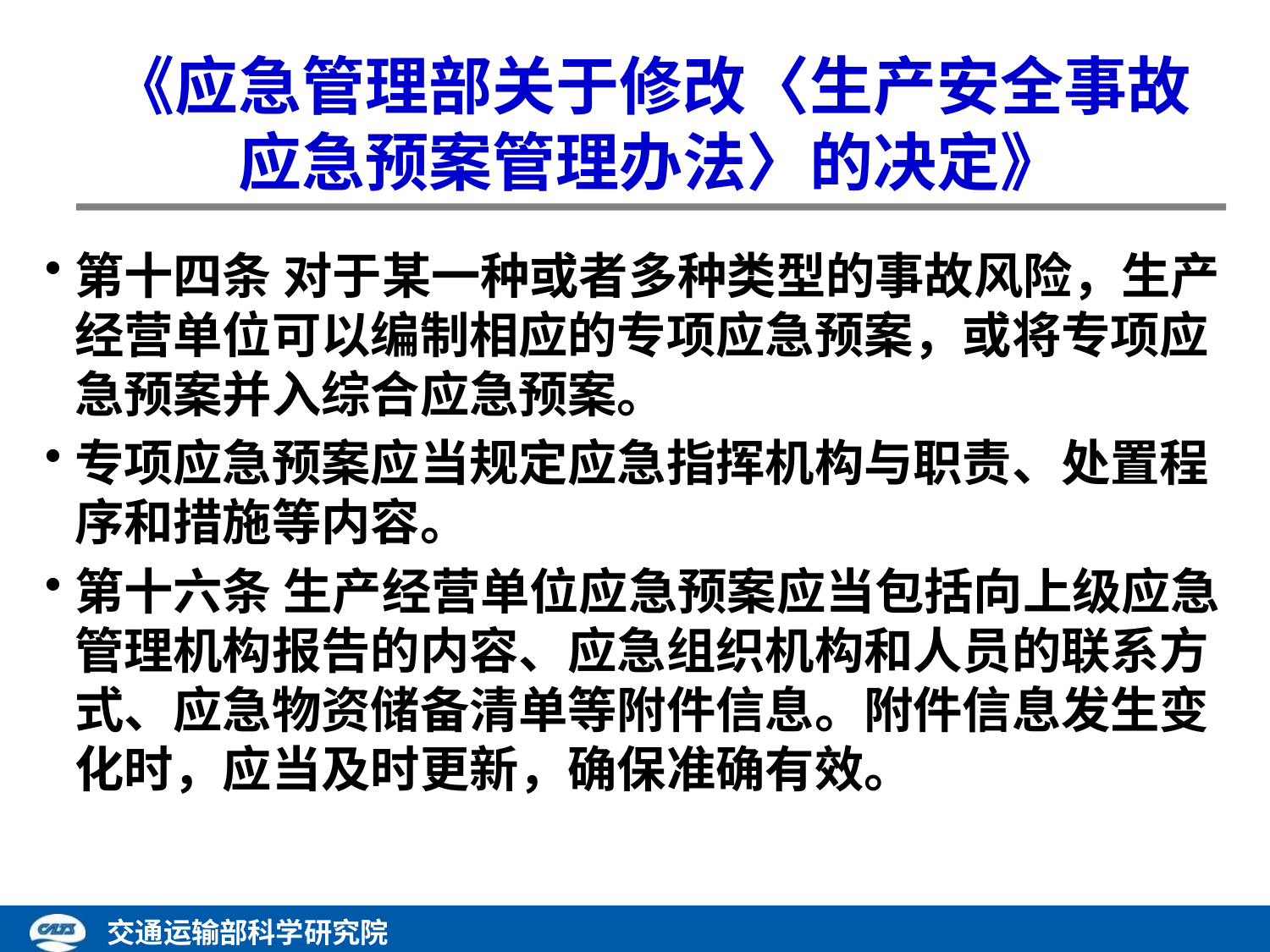

《应急管理部关于修改〈生产安全事故应急预案管理办法〉的决定》

第十四条 对于某一种或者多种类型的事故风险，生产经营单位可以编制相应的专项应急预案，或将专项应急预案并入综合应急预案。
专项应急预案应当规定应急指挥机构与职责、处置程序和措施等内容。
第十六条 生产经营单位应急预案应当包括向上级应急管理机构报告的内容、应急组织机构和人员的联系方式、应急物资储备清单等附件信息。附件信息发生变化时，应当及时更新，确保准确有效。